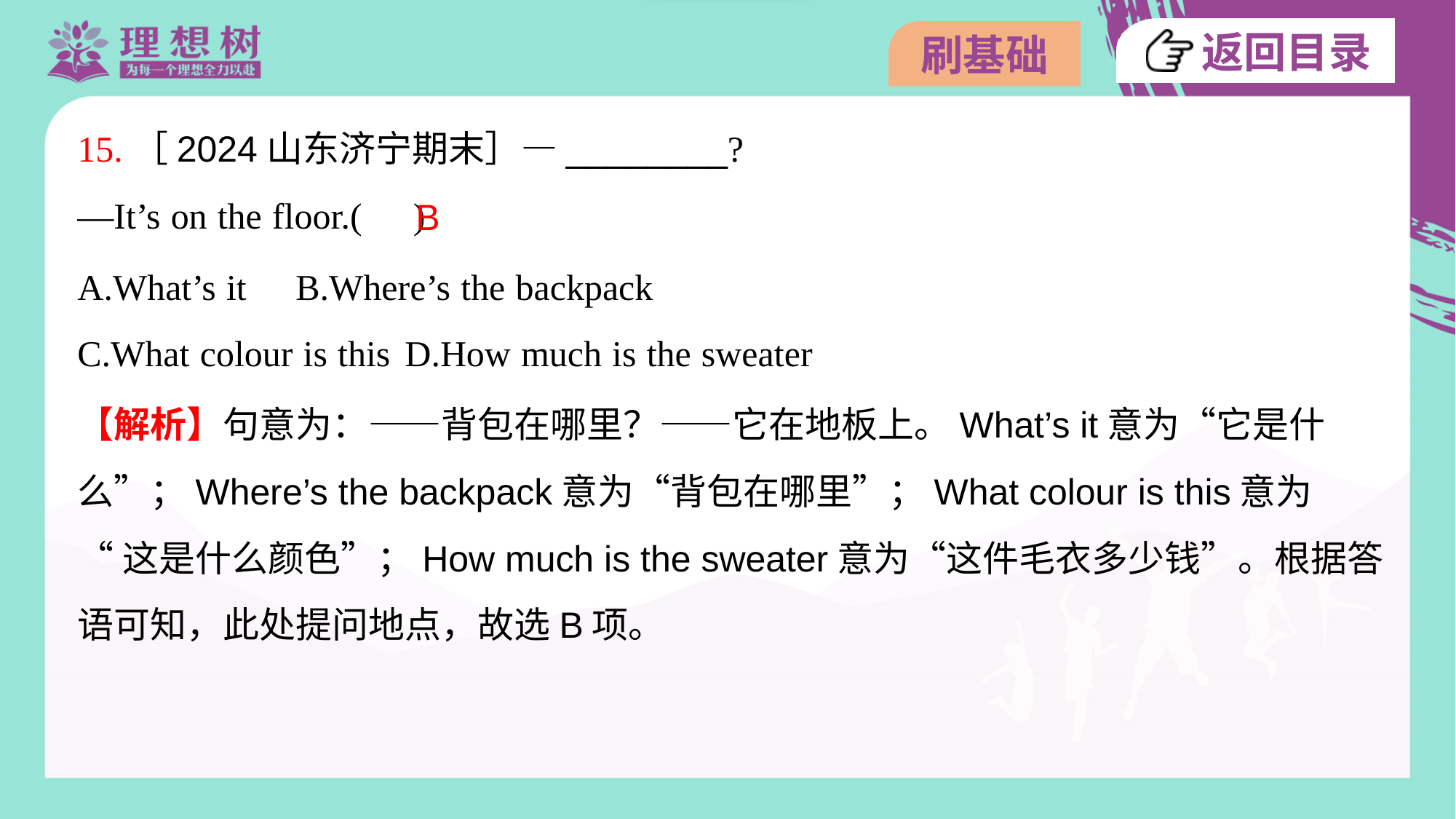

15.［2024山东济宁期末］—________?
—It’s on the floor.(     )
B
A.What’s it	B.Where’s the backpack
C.What colour is this	D.How much is the sweater
【解析】句意为：——背包在哪里？——它在地板上。What’s it意为“它是什
么”；Where’s the backpack意为“背包在哪里”；What colour is this意为
“这是什么颜色”；How much is the sweater意为“这件毛衣多少钱”。根据答
语可知，此处提问地点，故选B项。